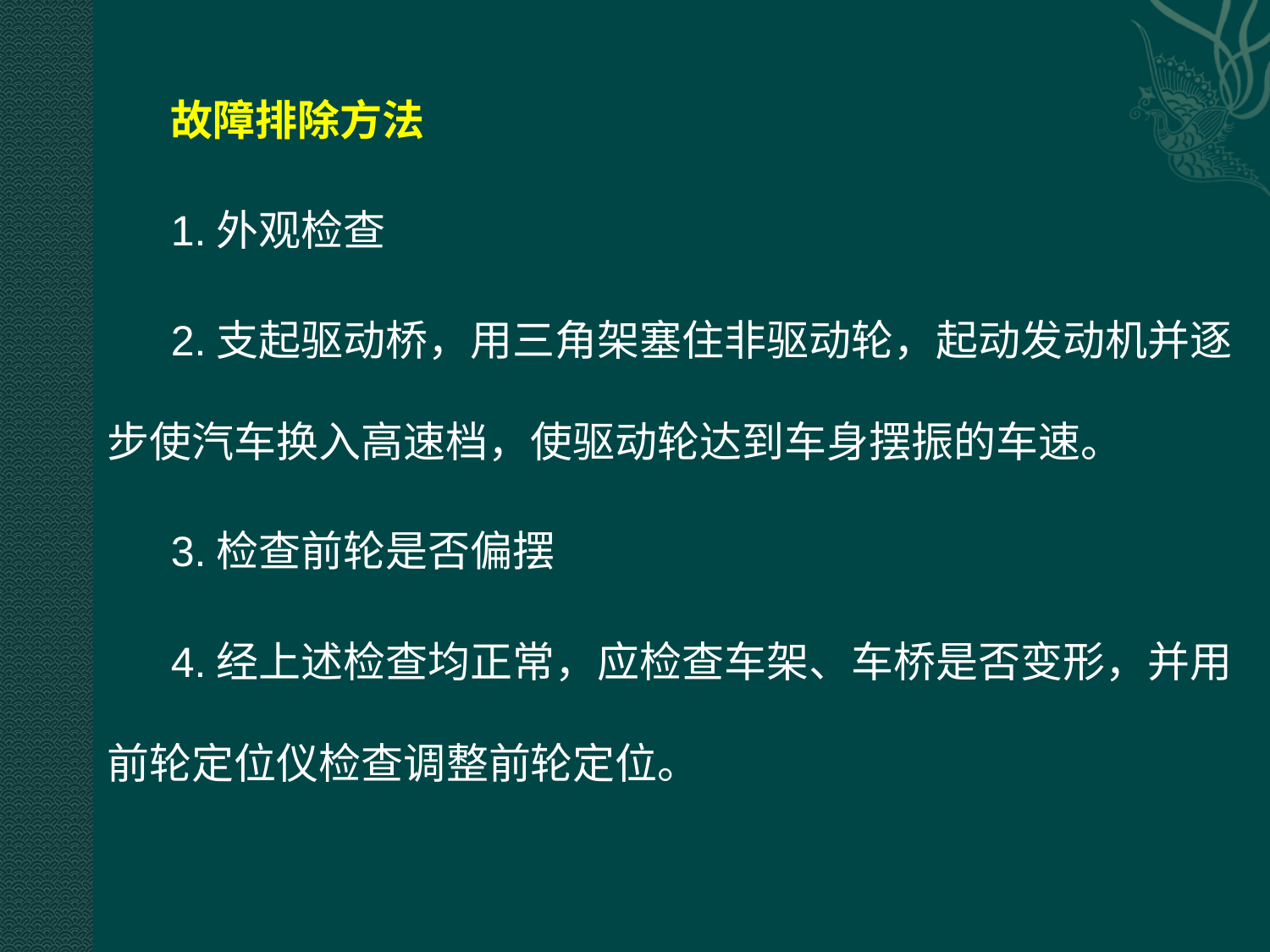

故障排除方法
1.外观检查
2.支起驱动桥，用三角架塞住非驱动轮，起动发动机并逐步使汽车换入高速档，使驱动轮达到车身摆振的车速。
3.检查前轮是否偏摆
4.经上述检查均正常，应检查车架、车桥是否变形，并用前轮定位仪检查调整前轮定位。